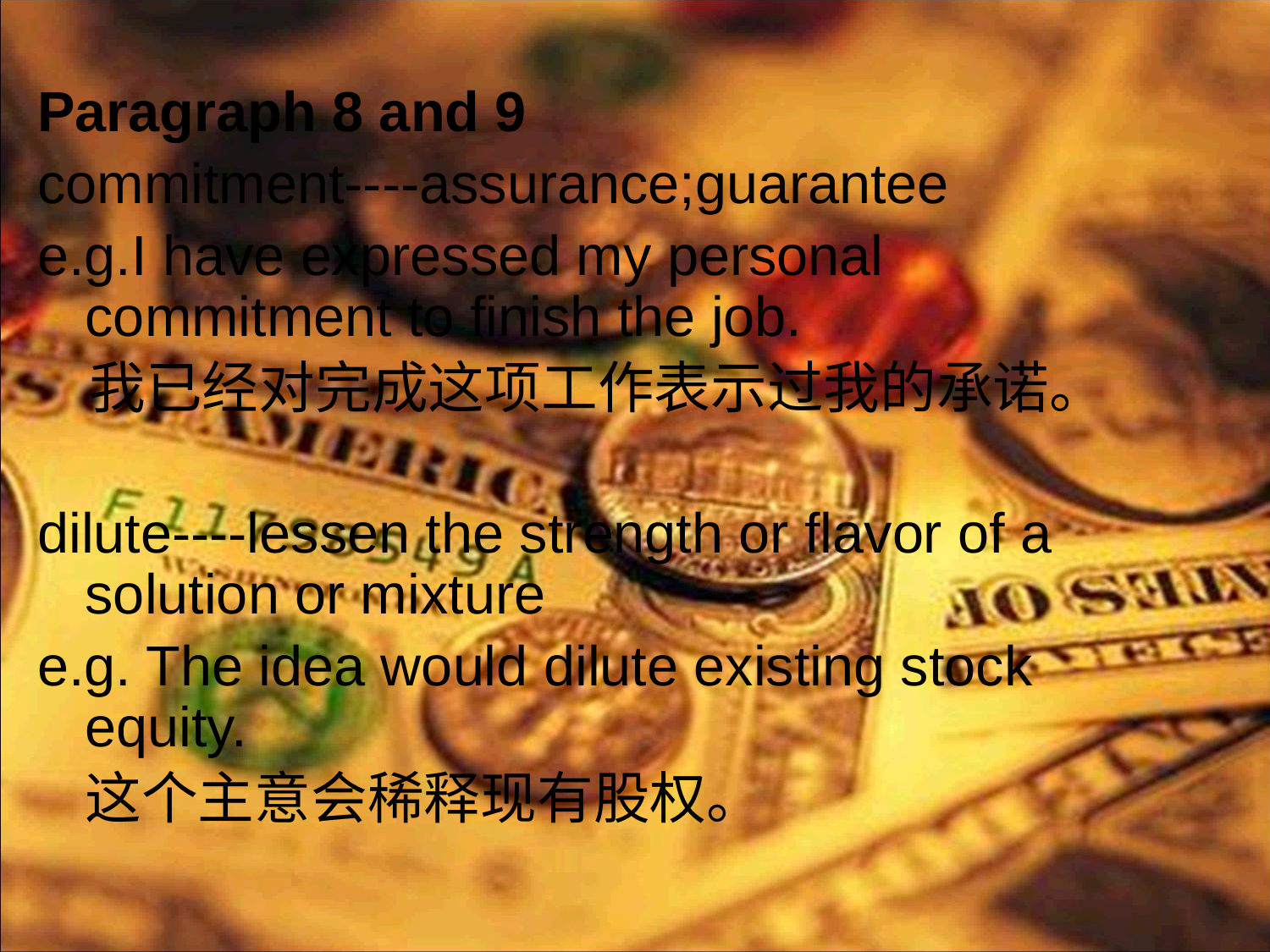

Paragraph 8 and 9
commitment----assurance;guarantee
e.g.I have expressed my personal commitment to finish the job.
   我已经对完成这项工作表示过我的承诺。

dilute----lessen the strength or flavor of a solution or mixture
e.g. The idea would dilute existing stock equity.
	这个主意会稀释现有股权。